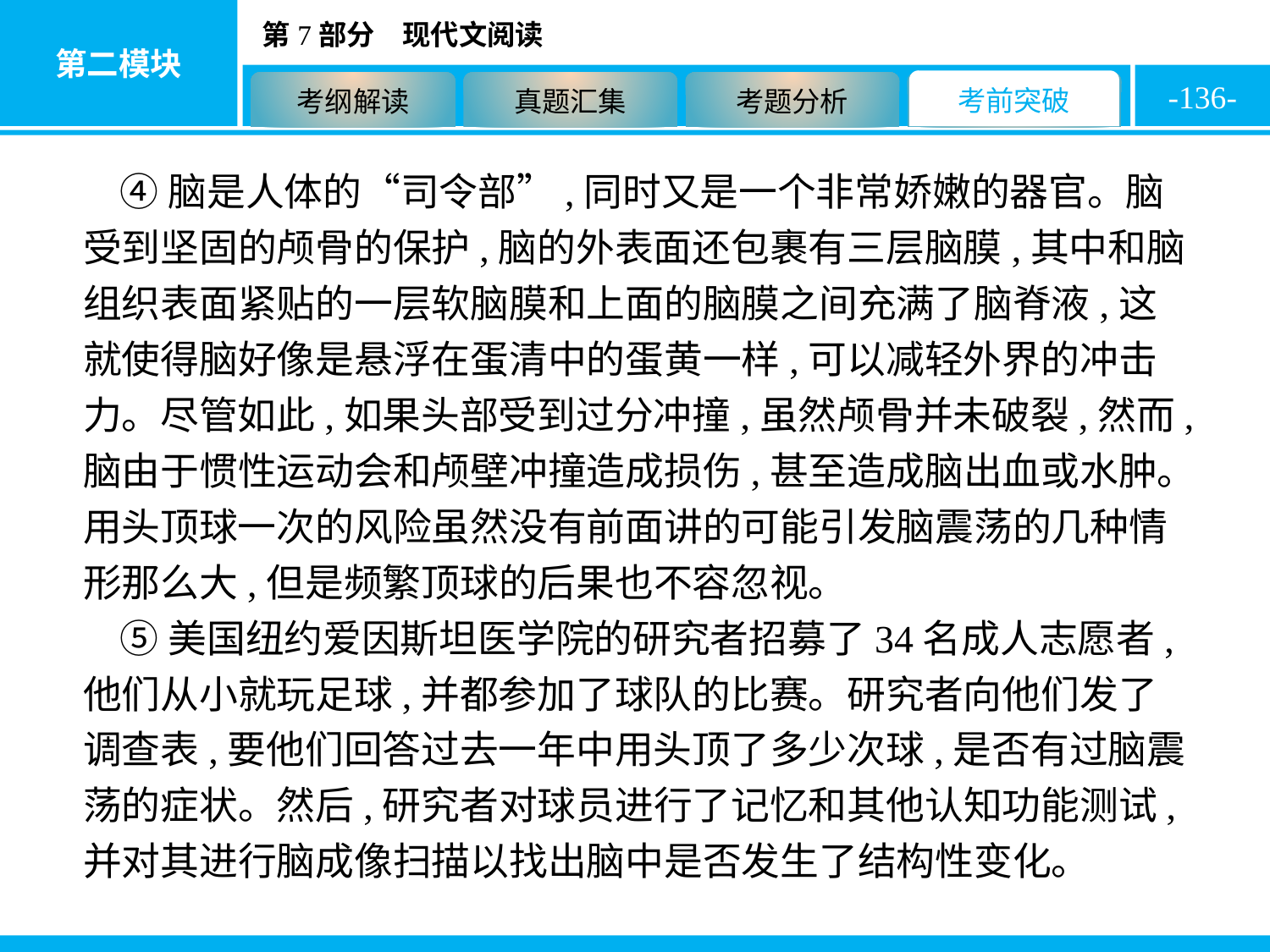

-136-
④脑是人体的“司令部”,同时又是一个非常娇嫩的器官。脑受到坚固的颅骨的保护,脑的外表面还包裹有三层脑膜,其中和脑组织表面紧贴的一层软脑膜和上面的脑膜之间充满了脑脊液,这就使得脑好像是悬浮在蛋清中的蛋黄一样,可以减轻外界的冲击力。尽管如此,如果头部受到过分冲撞,虽然颅骨并未破裂,然而,脑由于惯性运动会和颅壁冲撞造成损伤,甚至造成脑出血或水肿。用头顶球一次的风险虽然没有前面讲的可能引发脑震荡的几种情形那么大,但是频繁顶球的后果也不容忽视。
⑤美国纽约爱因斯坦医学院的研究者招募了34名成人志愿者,他们从小就玩足球,并都参加了球队的比赛。研究者向他们发了调查表,要他们回答过去一年中用头顶了多少次球,是否有过脑震荡的症状。然后,研究者对球员进行了记忆和其他认知功能测试,并对其进行脑成像扫描以找出脑中是否发生了结构性变化。